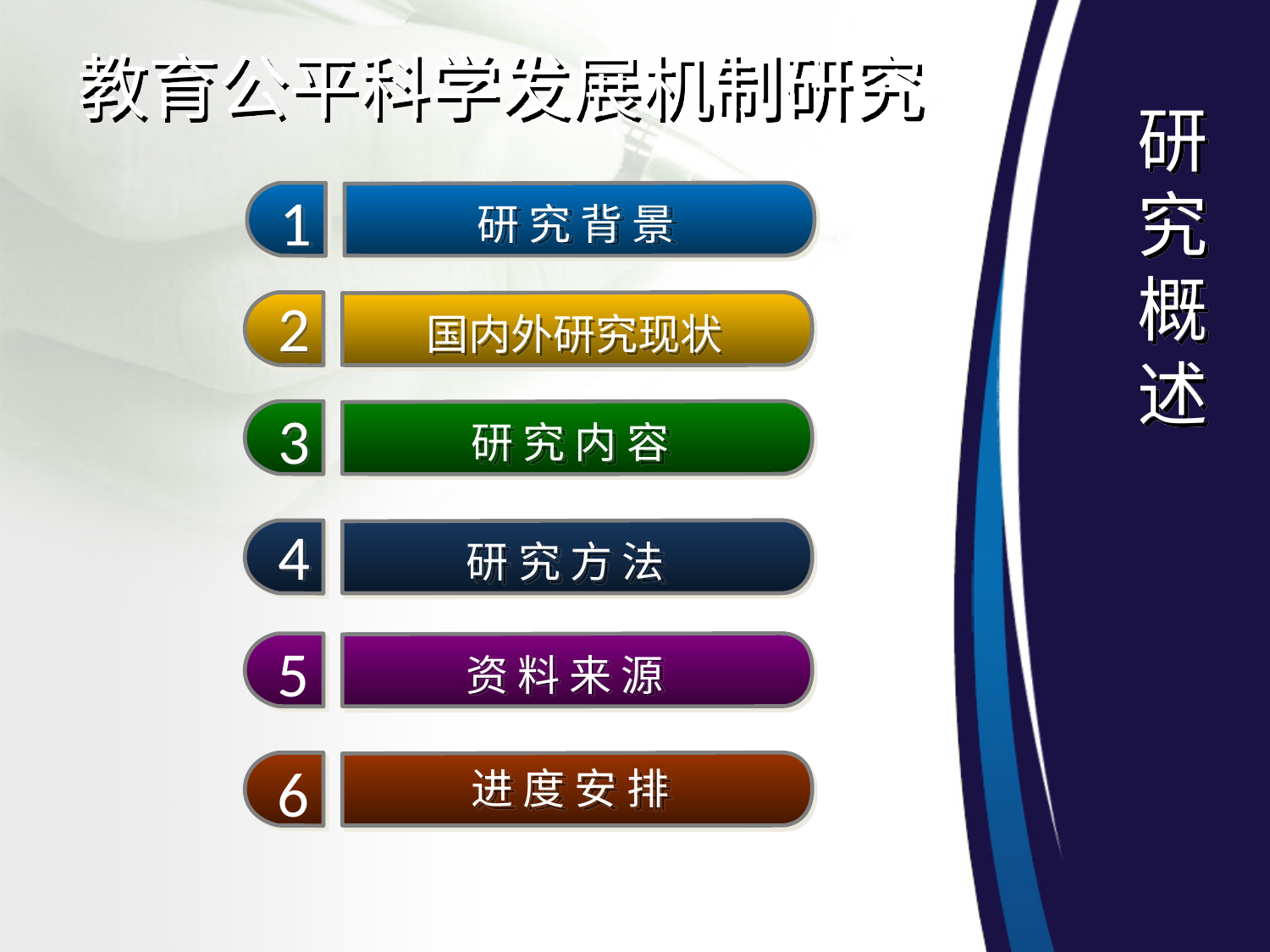

教育公平科学发展机制研究
1
2
3
4

研 究 背 景

国内外研究现状

研 究 内 容

研 究 方 法
5

资 料 来 源
6

进 度 安 排
研
究
概
述